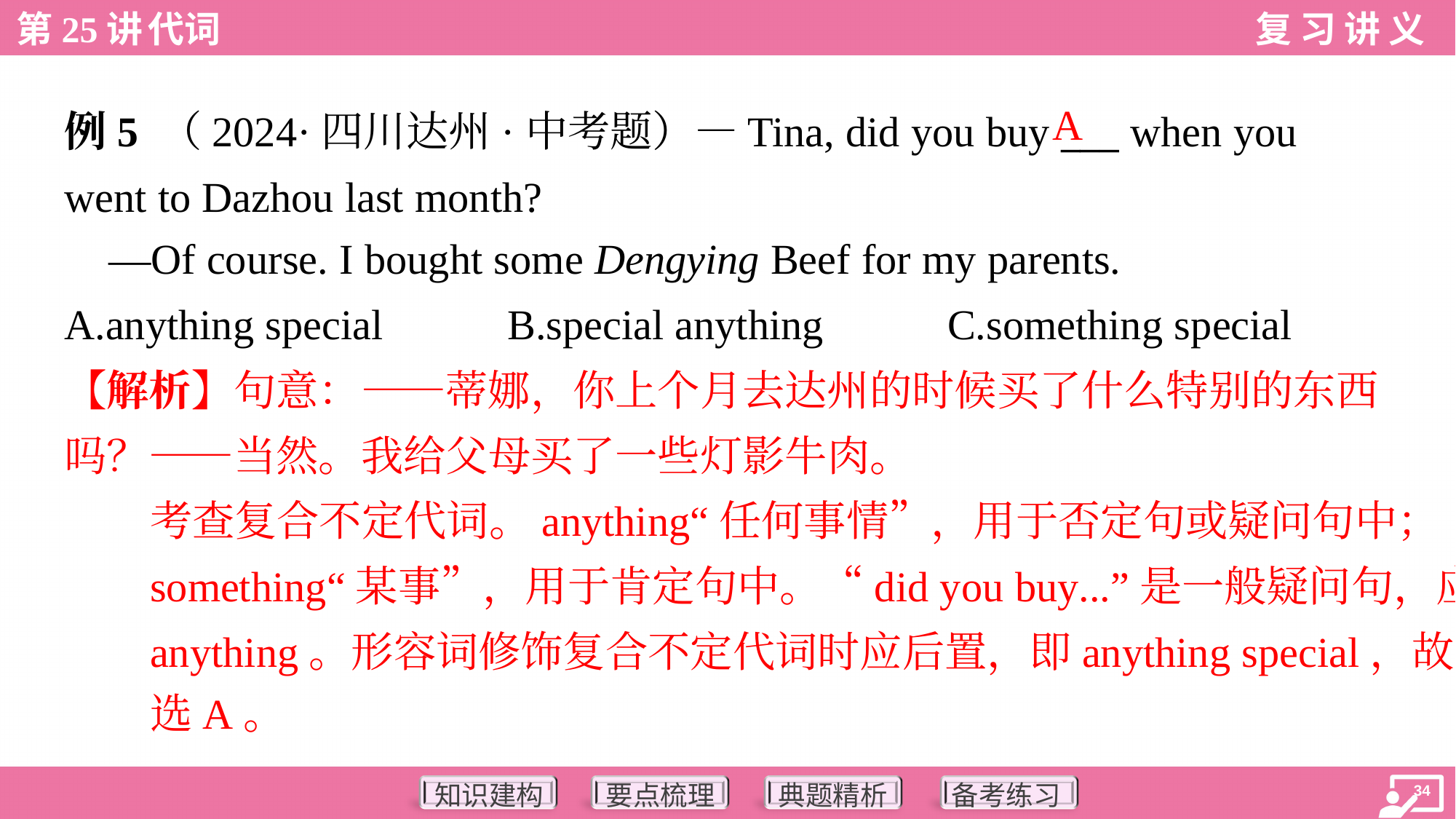

A
例5 （2024·四川达州·中考题）—Tina, did you buy ___ when you
went to Dazhou last month?
    —Of course. I bought some Dengying Beef for my parents.
A.anything special	B.special anything	C.something special
【解析】句意：——蒂娜，你上个月去达州的时候买了什么特别的东西
吗？——当然。我给父母买了一些灯影牛肉。
考查复合不定代词。anything“任何事情”，用于否定句或疑问句中；
something“某事”，用于肯定句中。“did you buy...”是一般疑问句，应用
anything。形容词修饰复合不定代词时应后置，即anything special，故
选A。